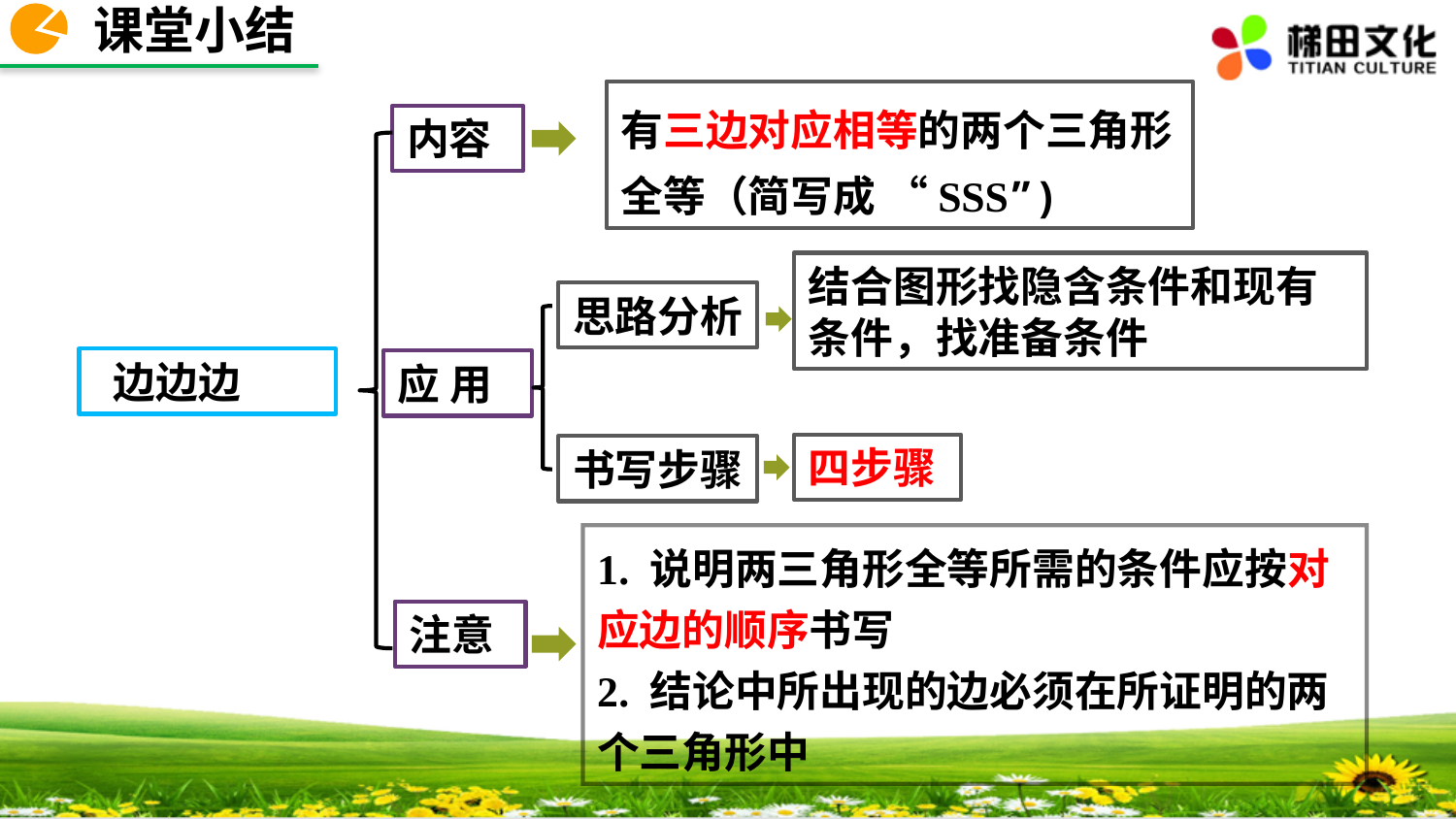

课堂小结

有三边对应相等的两个三角形全等（简写成 “SSS”)
内容

结合图形找隐含条件和现有条件，找准备条件
思路分析

 边边边
应 用
四步骤
书写步骤

1. 说明两三角形全等所需的条件应按对应边的顺序书写
2. 结论中所出现的边必须在所证明的两个三角形中
注意